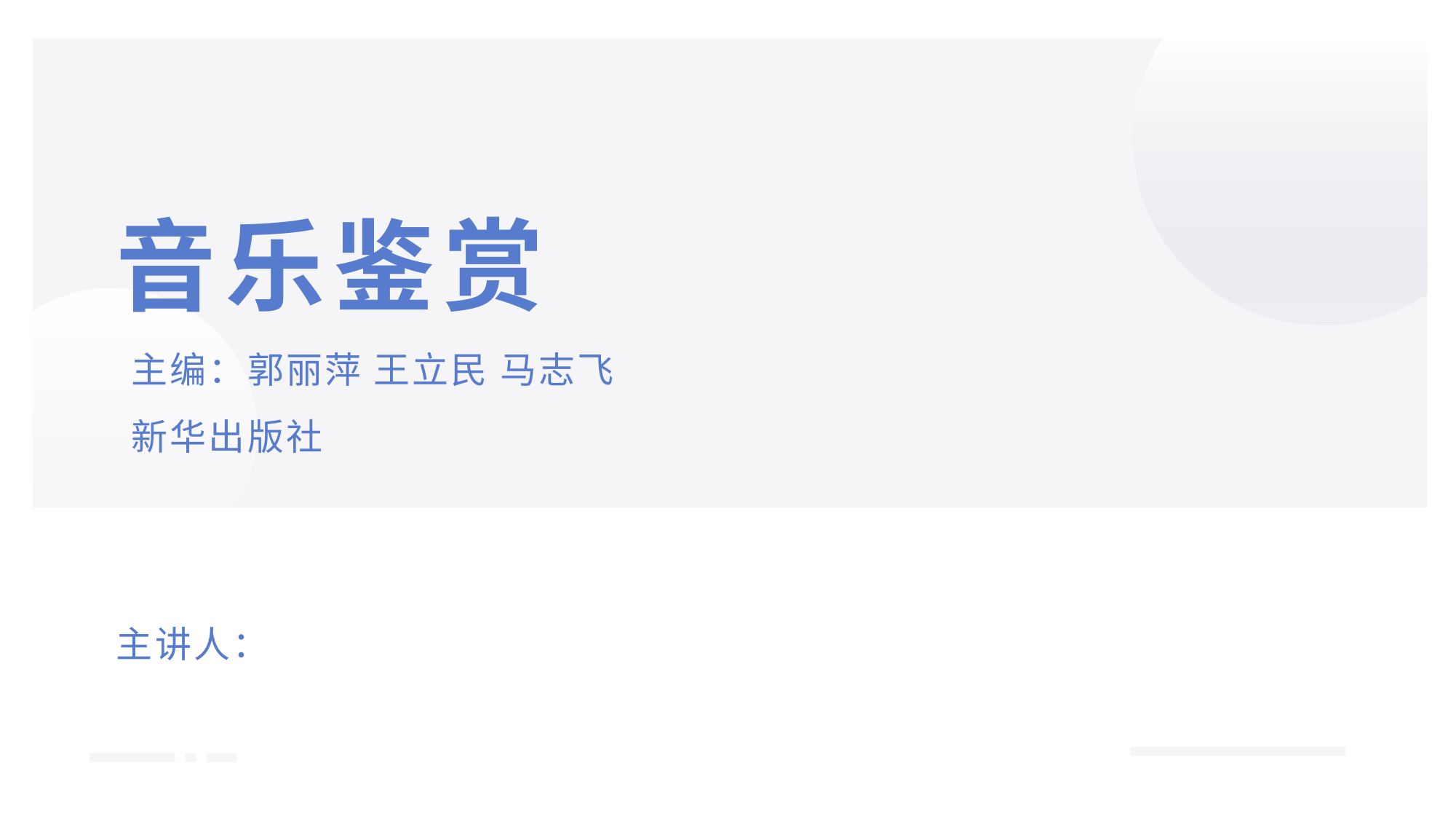

# 音乐鉴赏
主编：郭丽萍 王立民 马志飞

新华出版社
主讲人：